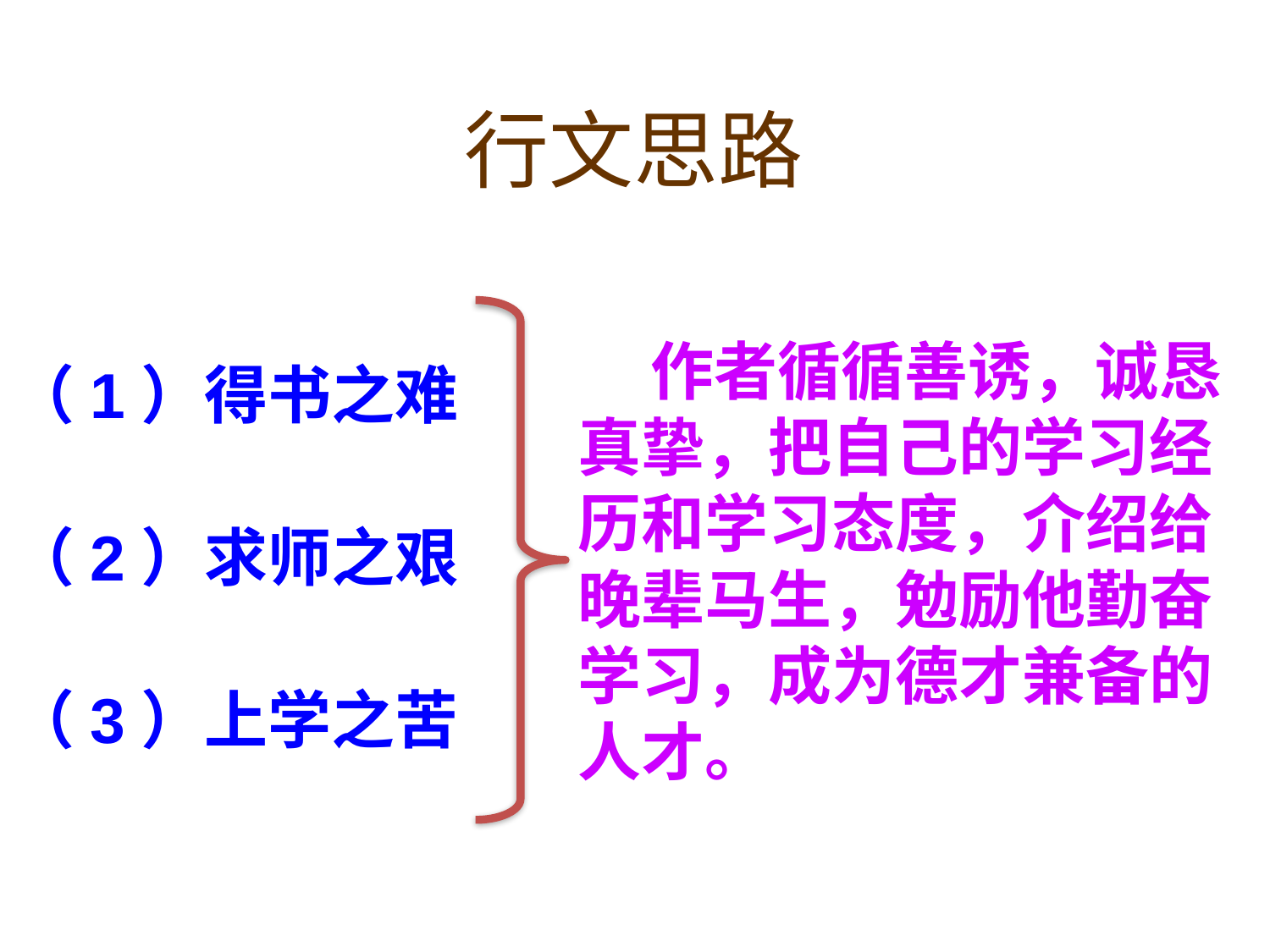

行文思路

    作者循循善诱，诚恳真挚，把自己的学习经历和学习态度，介绍给晚辈马生，勉励他勤奋学习，成为德才兼备的人才。
（1）得书之难

（2）求师之艰

（3）上学之苦